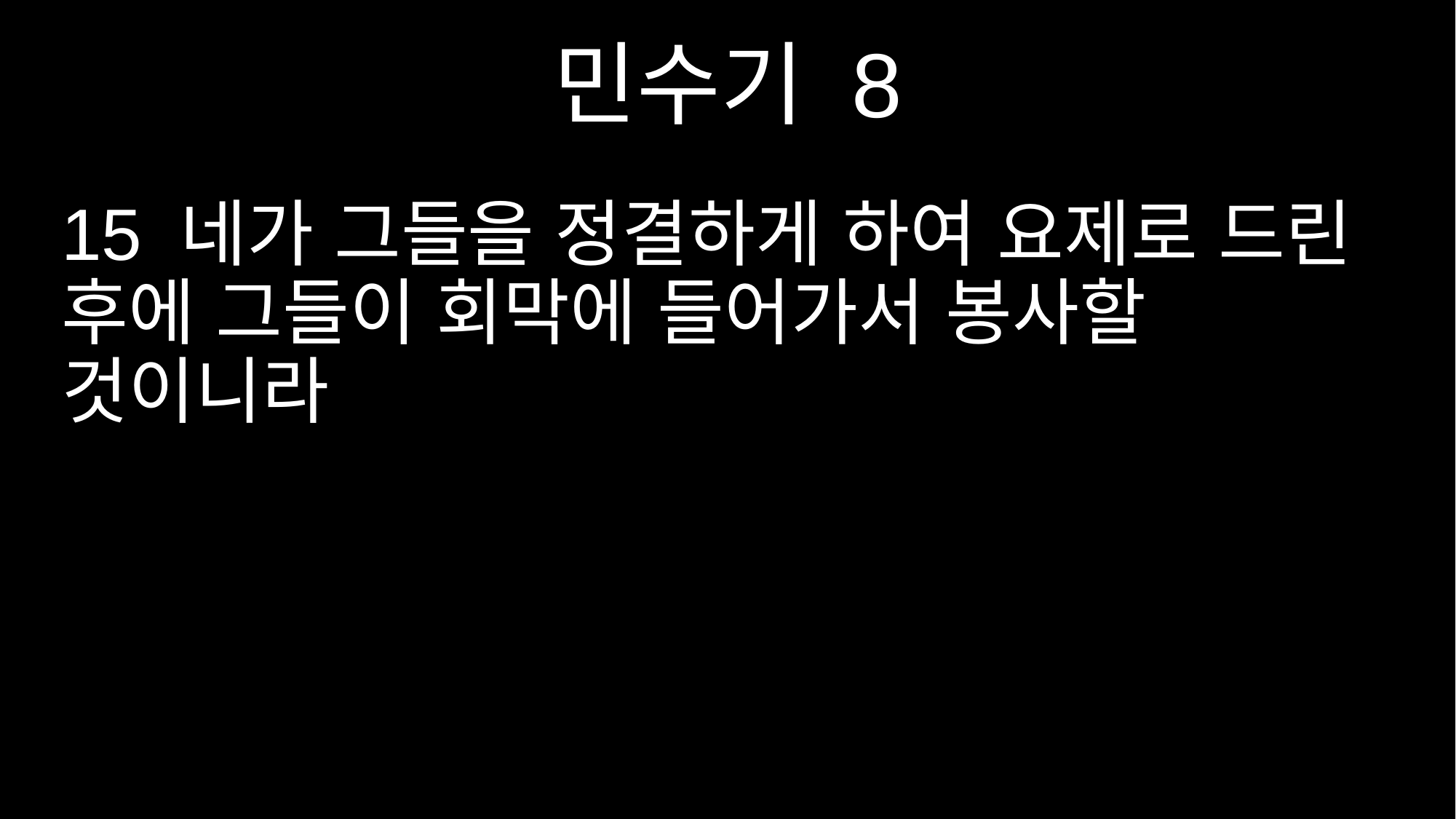

민수기 8
15 네가 그들을 정결하게 하여 요제로 드린 후에 그들이 회막에 들어가서 봉사할 것이니라